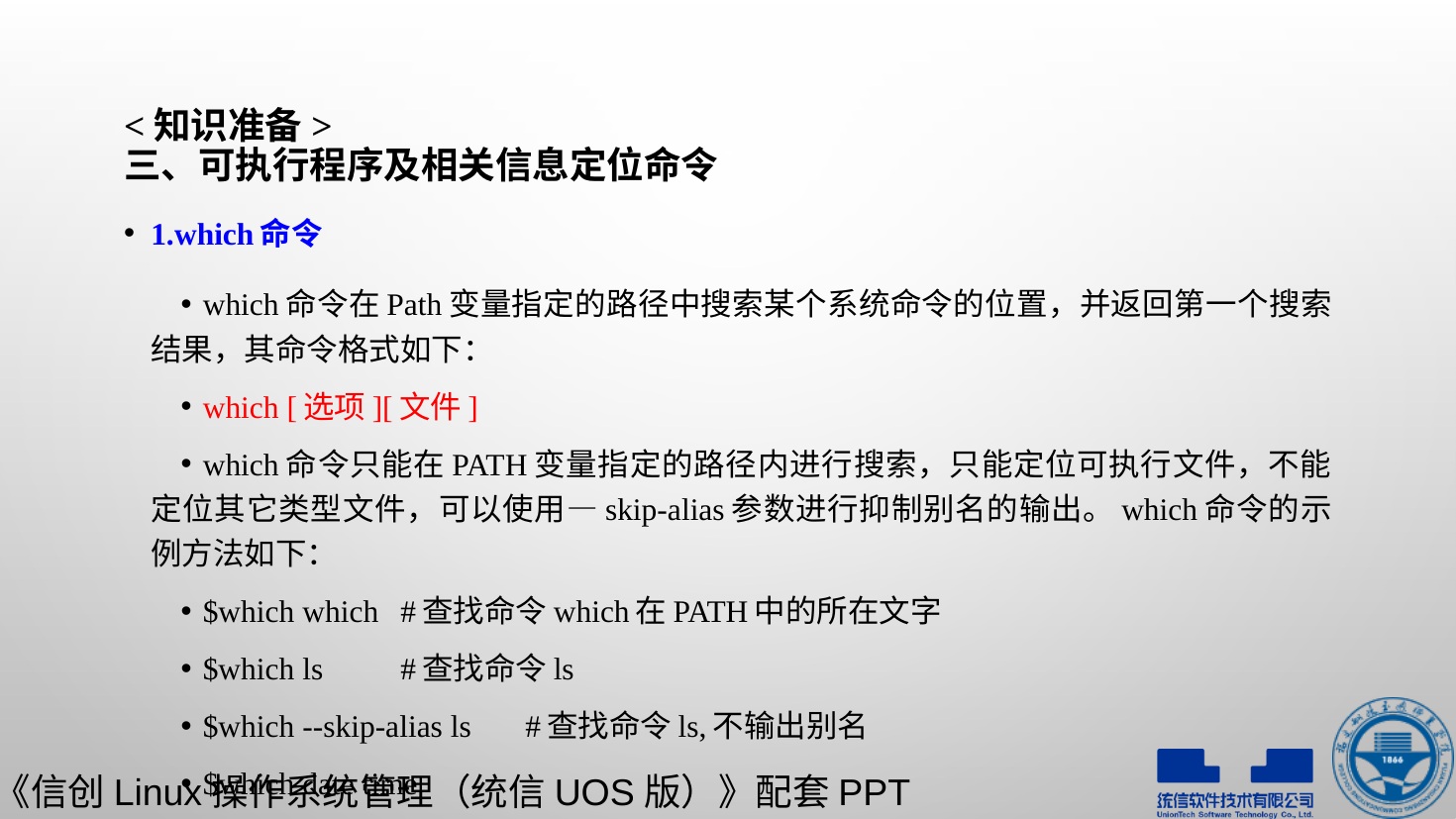

# <知识准备> 三、可执行程序及相关信息定位命令
1.which命令
which命令在Path变量指定的路径中搜索某个系统命令的位置，并返回第一个搜索结果，其命令格式如下：
which [选项][文件]
which命令只能在PATH变量指定的路径内进行搜索，只能定位可执行文件，不能定位其它类型文件，可以使用—skip-alias参数进行抑制别名的输出。which命令的示例方法如下：
$which which				#查找命令which在PATH中的所在文字
$which ls							#查找命令ls
$which --skip-alias ls						#查找命令ls,不输出别名
$which date time